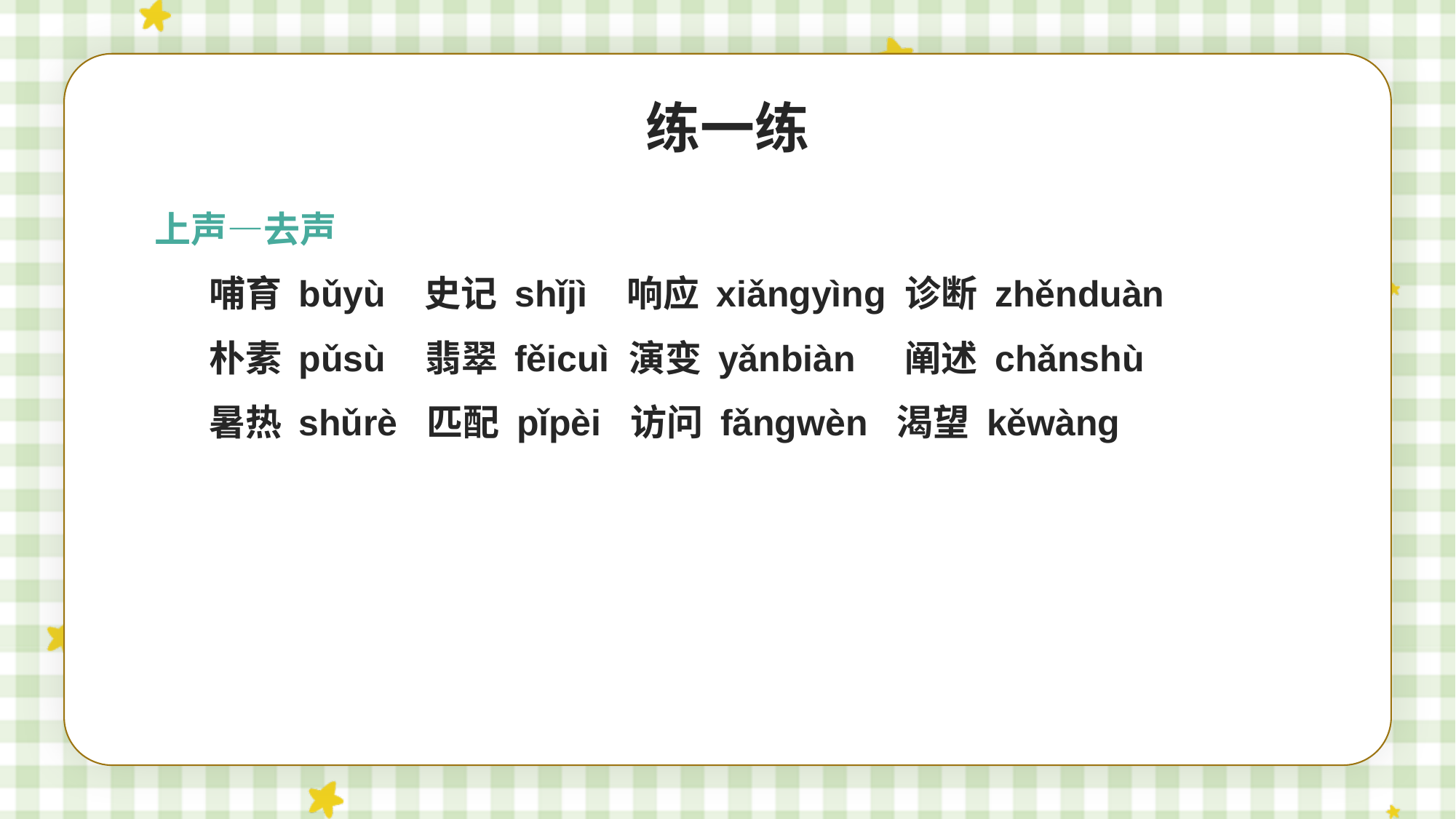

练一练
上声—去声
哺育 bǔyù   史记 shǐjì   响应 xiǎngyìng 诊断 zhěnduàn
朴素 pǔsù   翡翠 fěicuì 演变 yǎnbiàn    阐述 chǎnshù
暑热 shǔrè  匹配 pǐpèi  访问 fǎngwèn  渴望 kěwàng